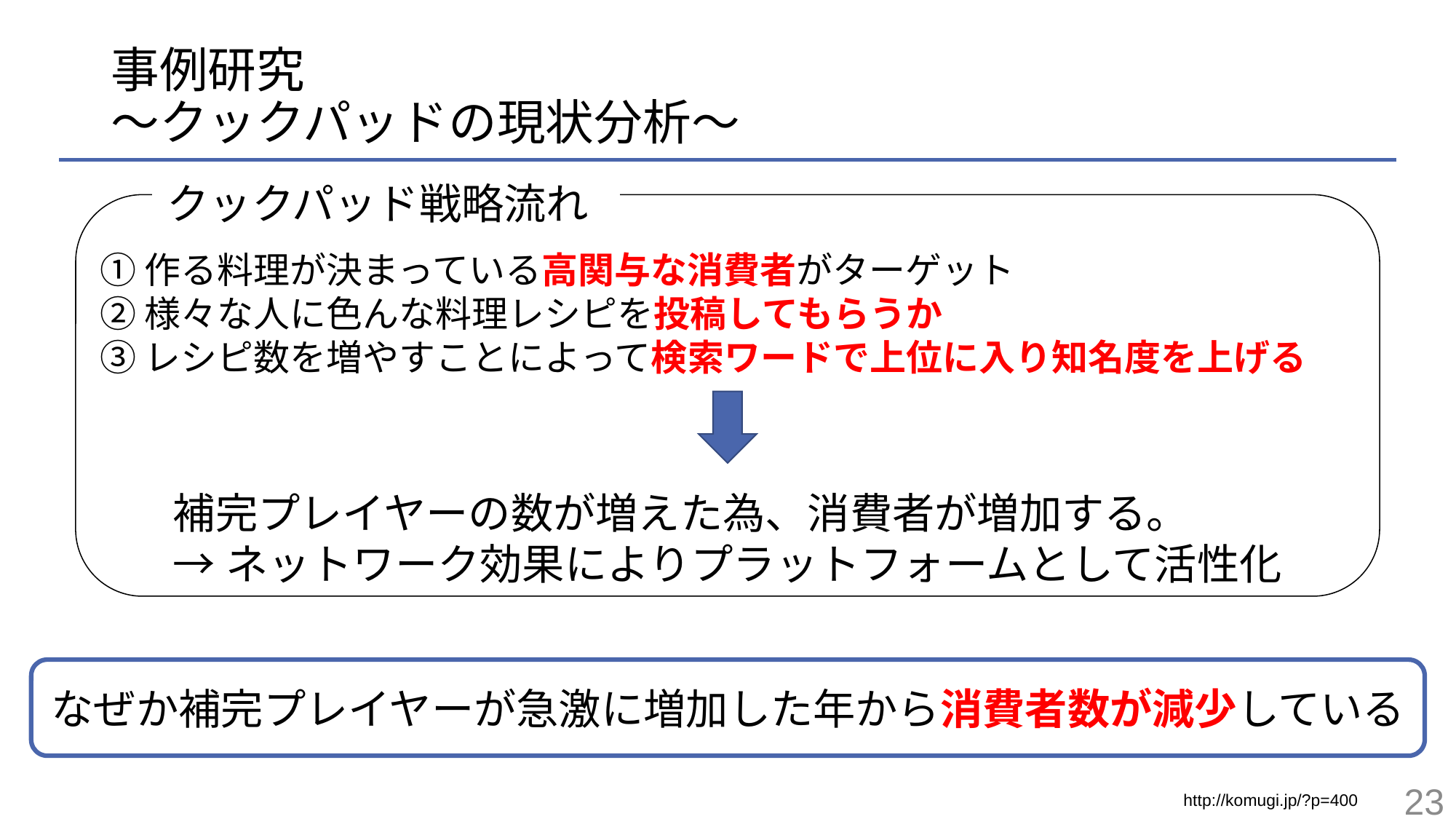

# 事例研究 〜クックパッドの現状分析〜
クックパッド戦略流れ

①作る料理が決まっている高関与な消費者がターゲット
②様々な人に色んな料理レシピを投稿してもらうか
③レシピ数を増やすことによって検索ワードで上位に入り知名度を上げる

補完プレイヤーの数が増えた為、消費者が増加する。
→ネットワーク効果によりプラットフォームとして活性化

なぜか補完プレイヤーが急激に増加した年から消費者数が減少している
23
http://komugi.jp/?p=400